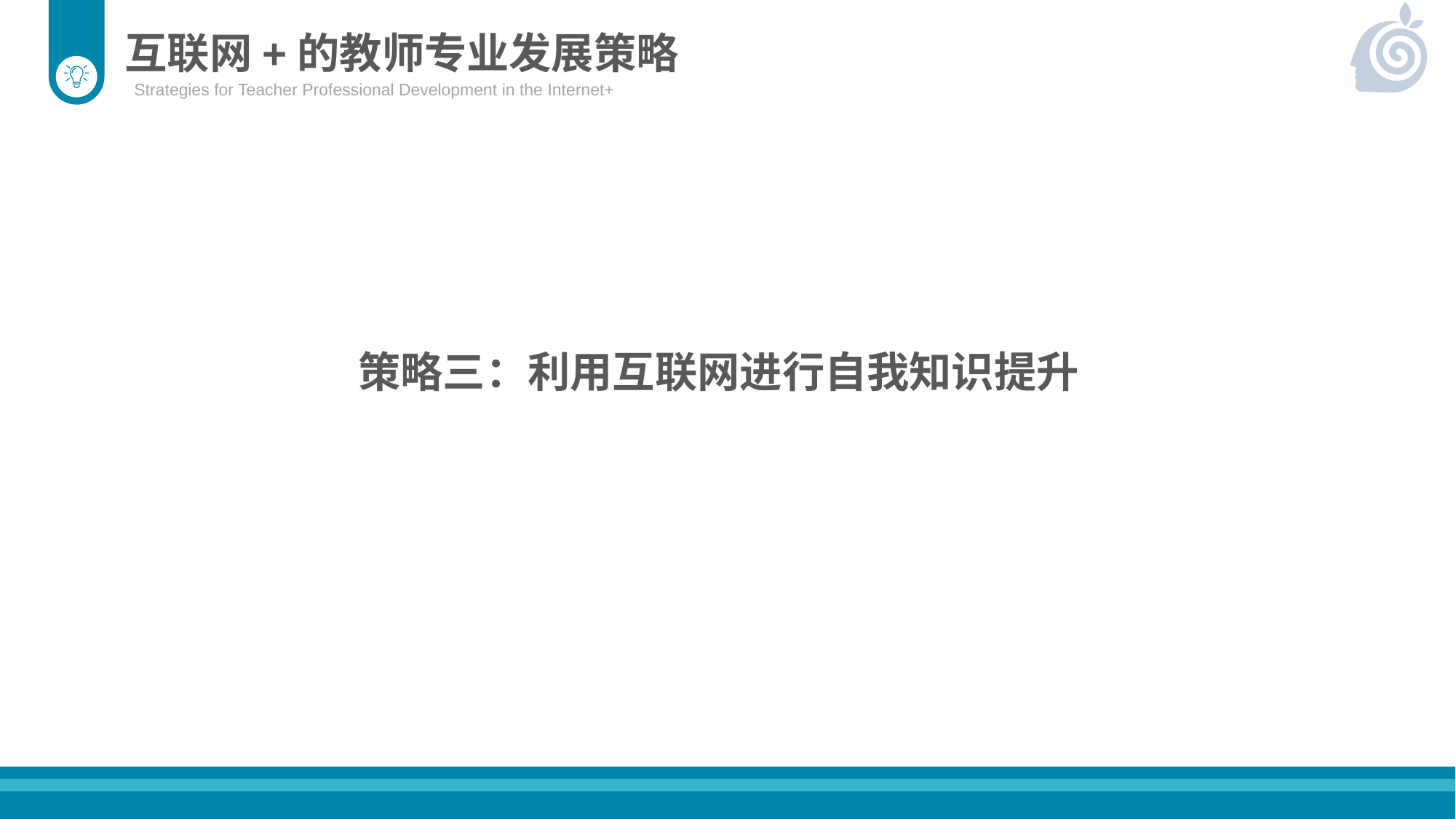

互联网+的教师专业发展策略
Strategies for Teacher Professional Development in the Internet+
策略三：利用互联网进行自我知识提升